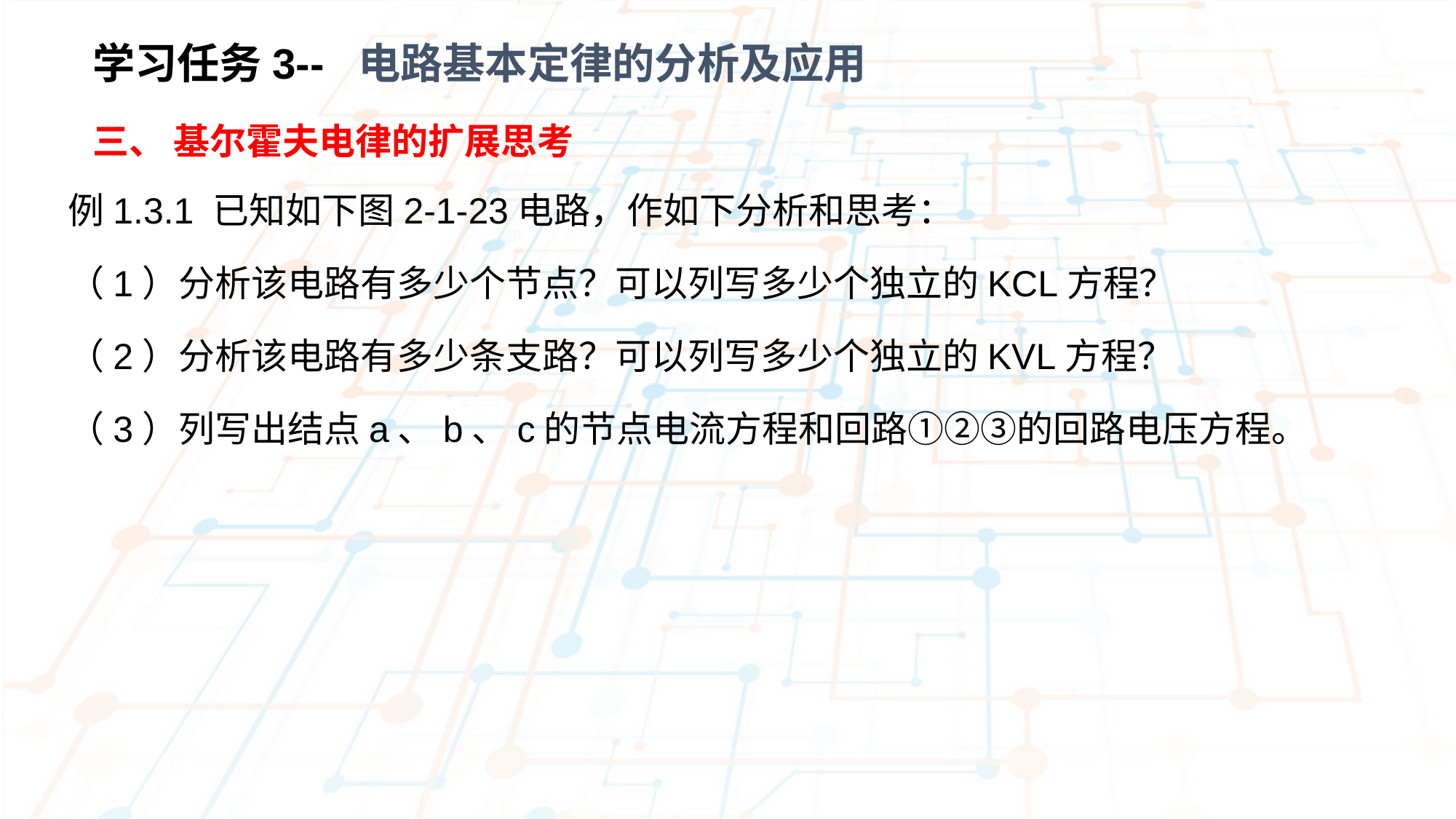

学习任务3--  电路基本定律的分析及应用
三、 基尔霍夫电律的扩展思考
例1.3.1 已知如下图2-1-23电路，作如下分析和思考：
（1）分析该电路有多少个节点？可以列写多少个独立的KCL方程？
（2）分析该电路有多少条支路？可以列写多少个独立的KVL方程？
（3）列写出结点a、b、c的节点电流方程和回路①②③的回路电压方程。